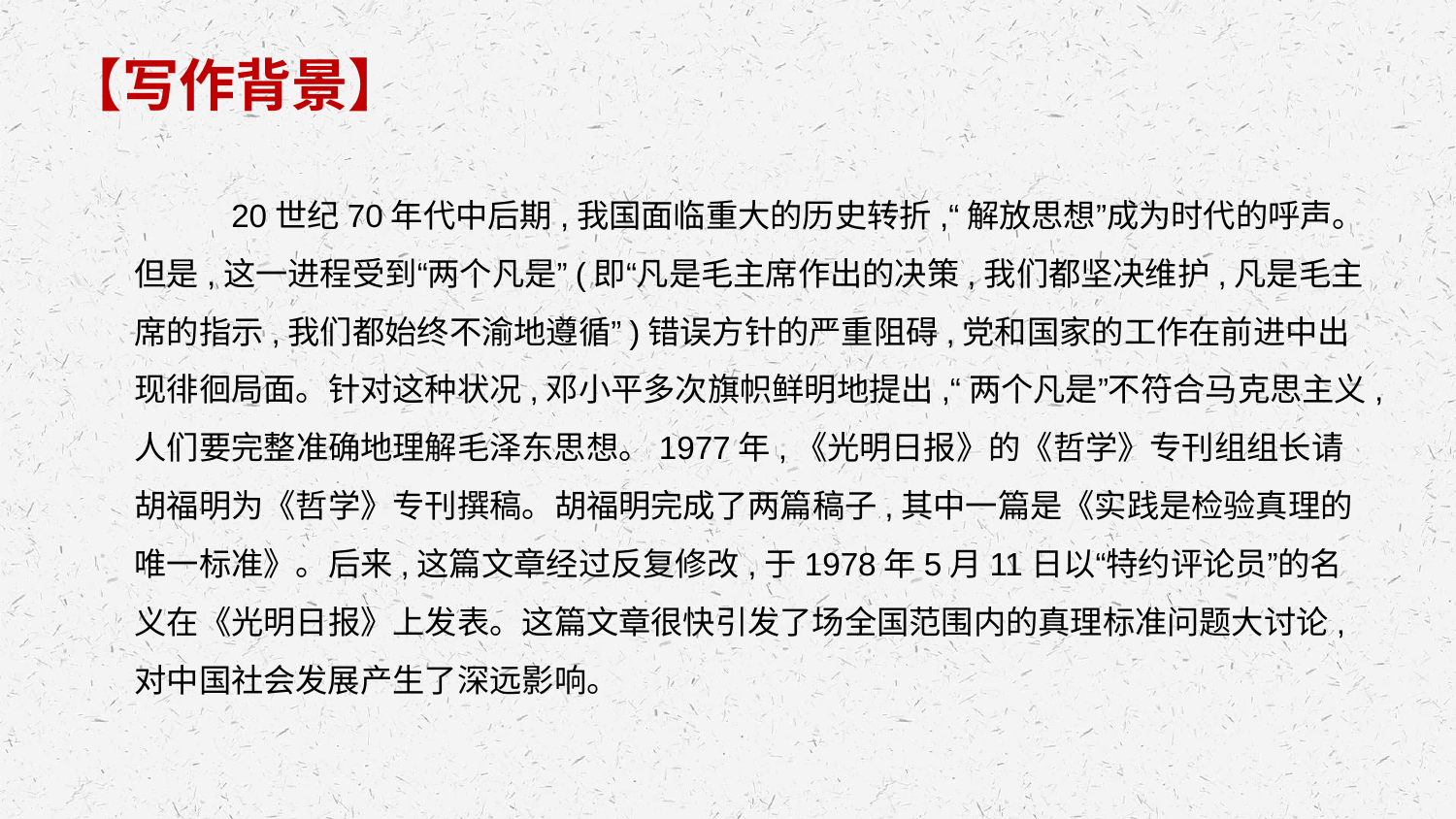

【写作背景】
   20世纪70年代中后期,我国面临重大的历史转折,“解放思想”成为时代的呼声。但是,这一进程受到“两个凡是”(即“凡是毛主席作出的决策,我们都坚决维护,凡是毛主席的指示,我们都始终不渝地遵循”)错误方针的严重阻碍,党和国家的工作在前进中出现徘徊局面。针对这种状况,邓小平多次旗帜鲜明地提出,“两个凡是”不符合马克思主义,人们要完整准确地理解毛泽东思想。1977年,《光明日报》的《哲学》专刊组组长请胡福明为《哲学》专刊撰稿。胡福明完成了两篇稿子,其中一篇是《实践是检验真理的唯一标准》。后来,这篇文章经过反复修改,于1978年5月11日以“特约评论员”的名义在《光明日报》上发表。这篇文章很快引发了场全国范围内的真理标准问题大讨论,对中国社会发展产生了深远影响。